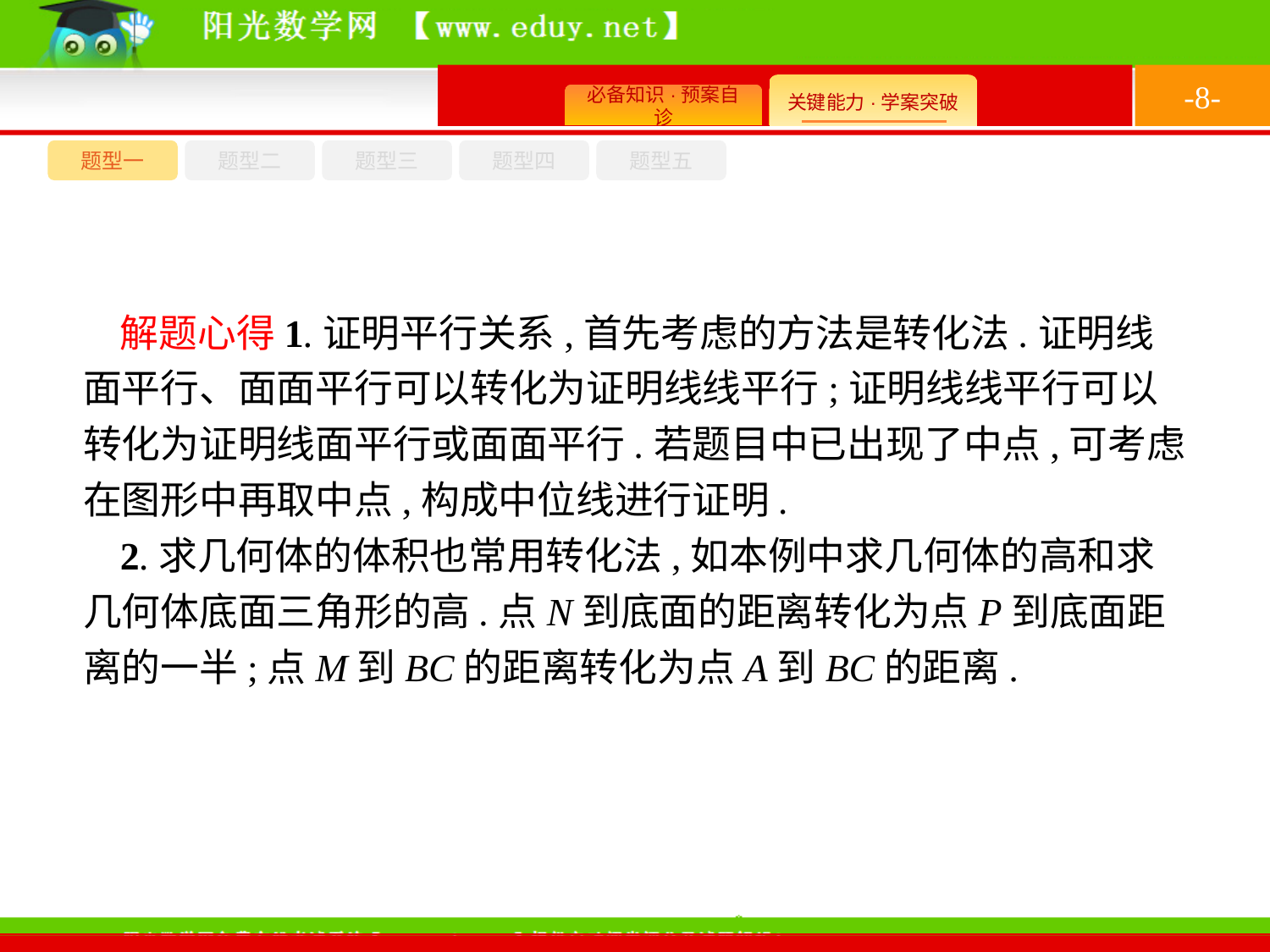

-8-
题型四
题型五
题型一
题型三
题型二
解题心得1.证明平行关系,首先考虑的方法是转化法.证明线面平行、面面平行可以转化为证明线线平行;证明线线平行可以转化为证明线面平行或面面平行.若题目中已出现了中点,可考虑在图形中再取中点,构成中位线进行证明.
2.求几何体的体积也常用转化法,如本例中求几何体的高和求几何体底面三角形的高.点N到底面的距离转化为点P到底面距离的一半;点M到BC的距离转化为点A到BC的距离.